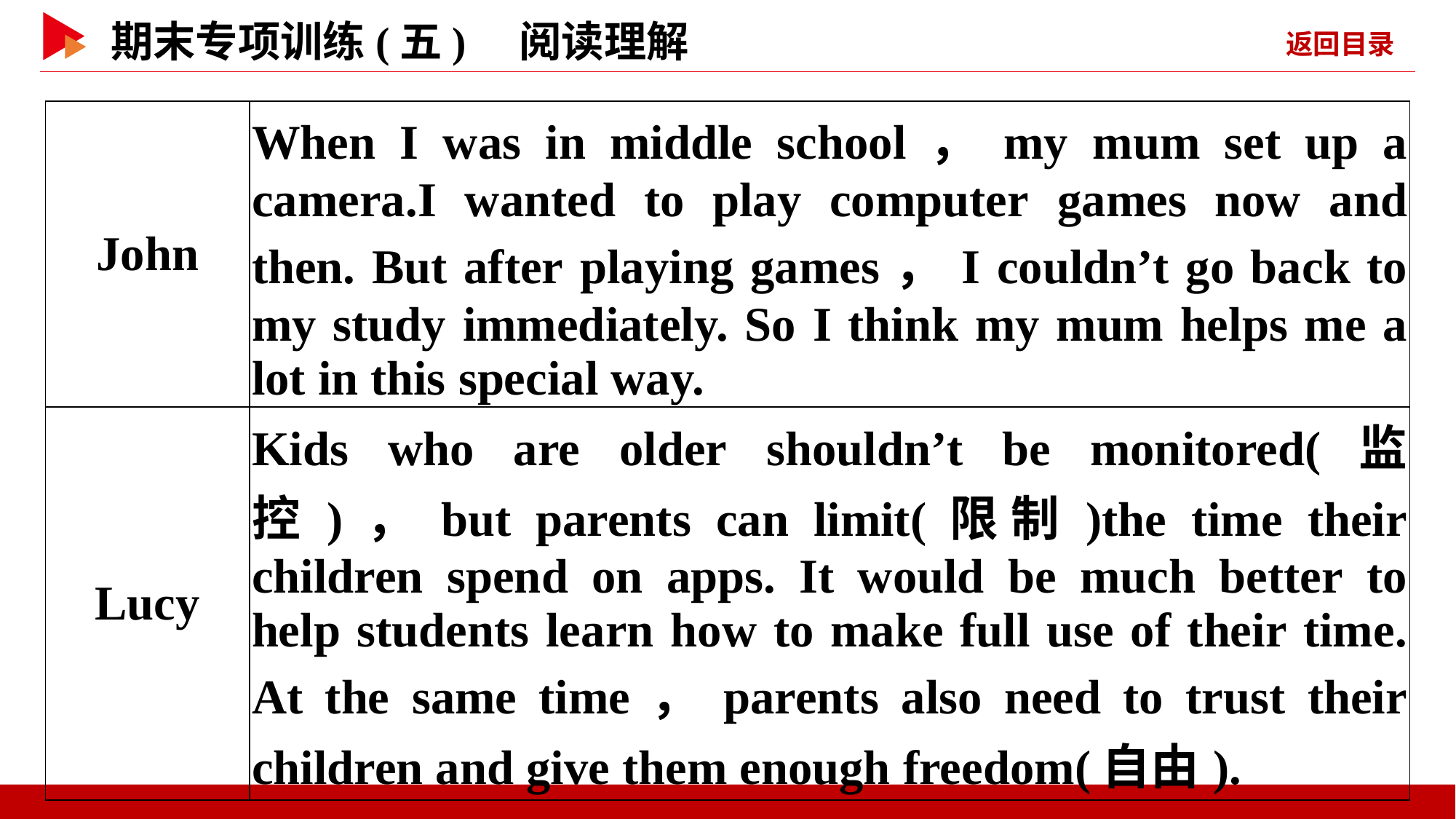

| John | When I was in middle school，my mum set up a camera.I wanted to play computer games now and then. But after playing games，I couldn’t go back to my study immediately. So I think my mum helps me a lot in this special way. |
| --- | --- |
| Lucy | Kids who are older shouldn’t be monitored(监控)，but parents can limit(限制)the time their children spend on apps. It would be much better to help students learn how to make full use of their time. At the same time，parents also need to trust their children and give them enough freedom(自由). |